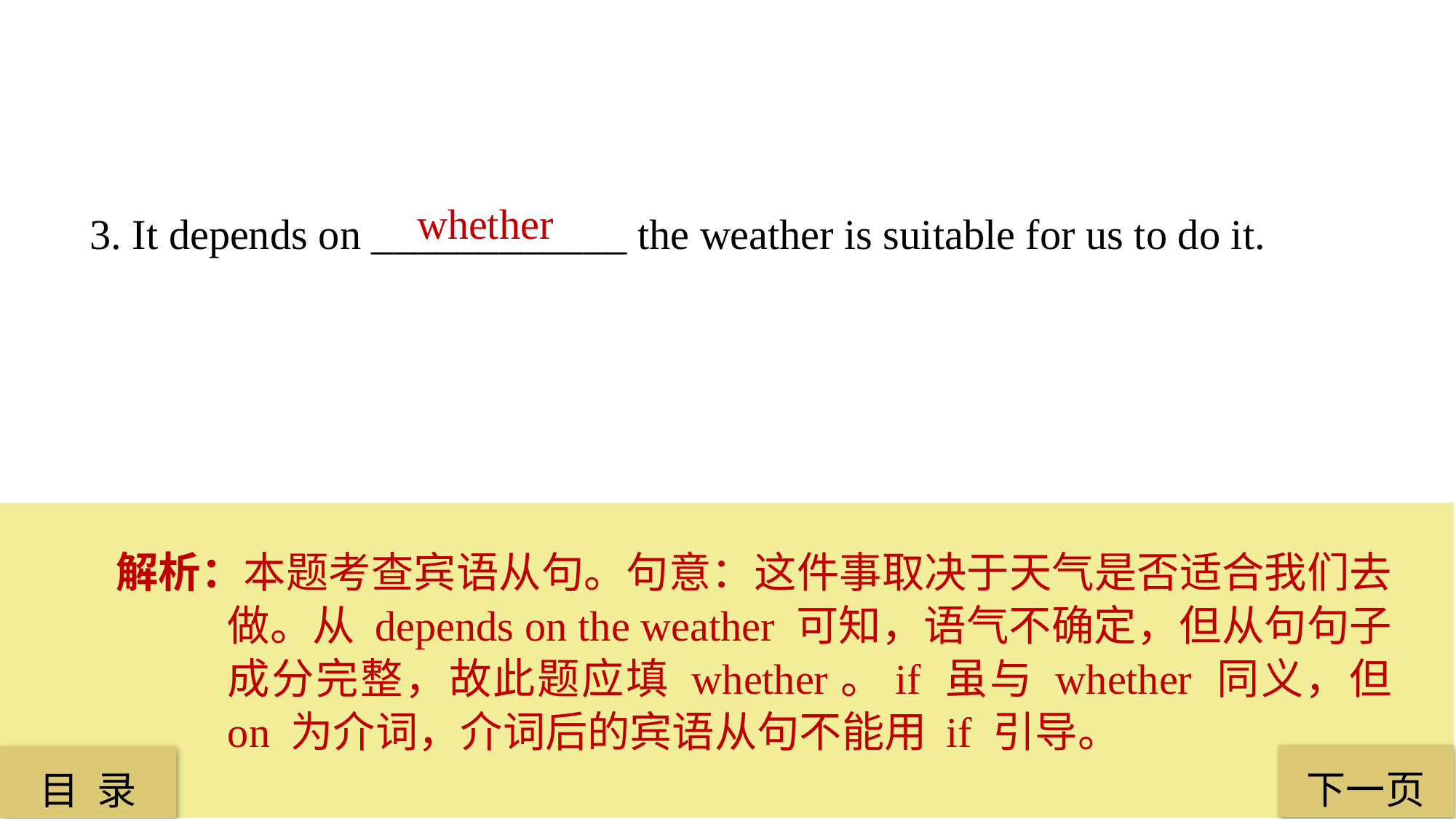

whether
3. It depends on ____________ the weather is suitable for us to do it.
解析：本题考查宾语从句。句意：这件事取决于天气是否适合我们去做。从 depends on the weather 可知，语气不确定，但从句句子成分完整，故此题应填 whether。if 虽与 whether 同义，但 on 为介词，介词后的宾语从句不能用 if 引导。